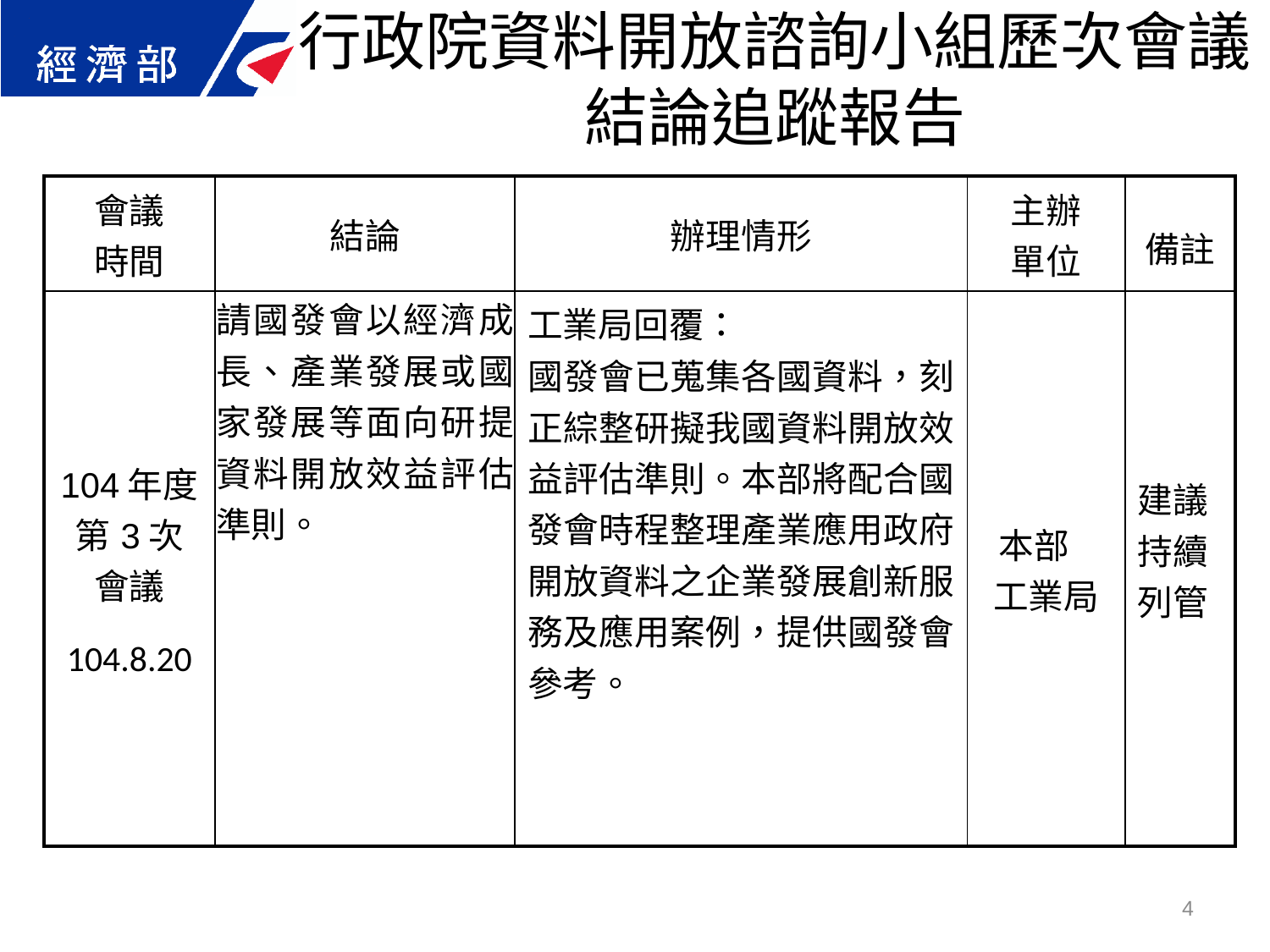

行政院資料開放諮詢小組歷次會議結論追蹤報告
| 會議 時間 | 結論 | 辦理情形 | 主辦 單位 | 備註 |
| --- | --- | --- | --- | --- |
| 104年度第3次 會議 104.8.20 | 請國發會以經濟成長、產業發展或國家發展等面向研提資料開放效益評估準則。 | 工業局回覆： 國發會已蒐集各國資料，刻正綜整研擬我國資料開放效益評估準則。本部將配合國發會時程整理產業應用政府開放資料之企業發展創新服務及應用案例，提供國發會參考。 | 本部 工業局 | 建議持續列管 |
4